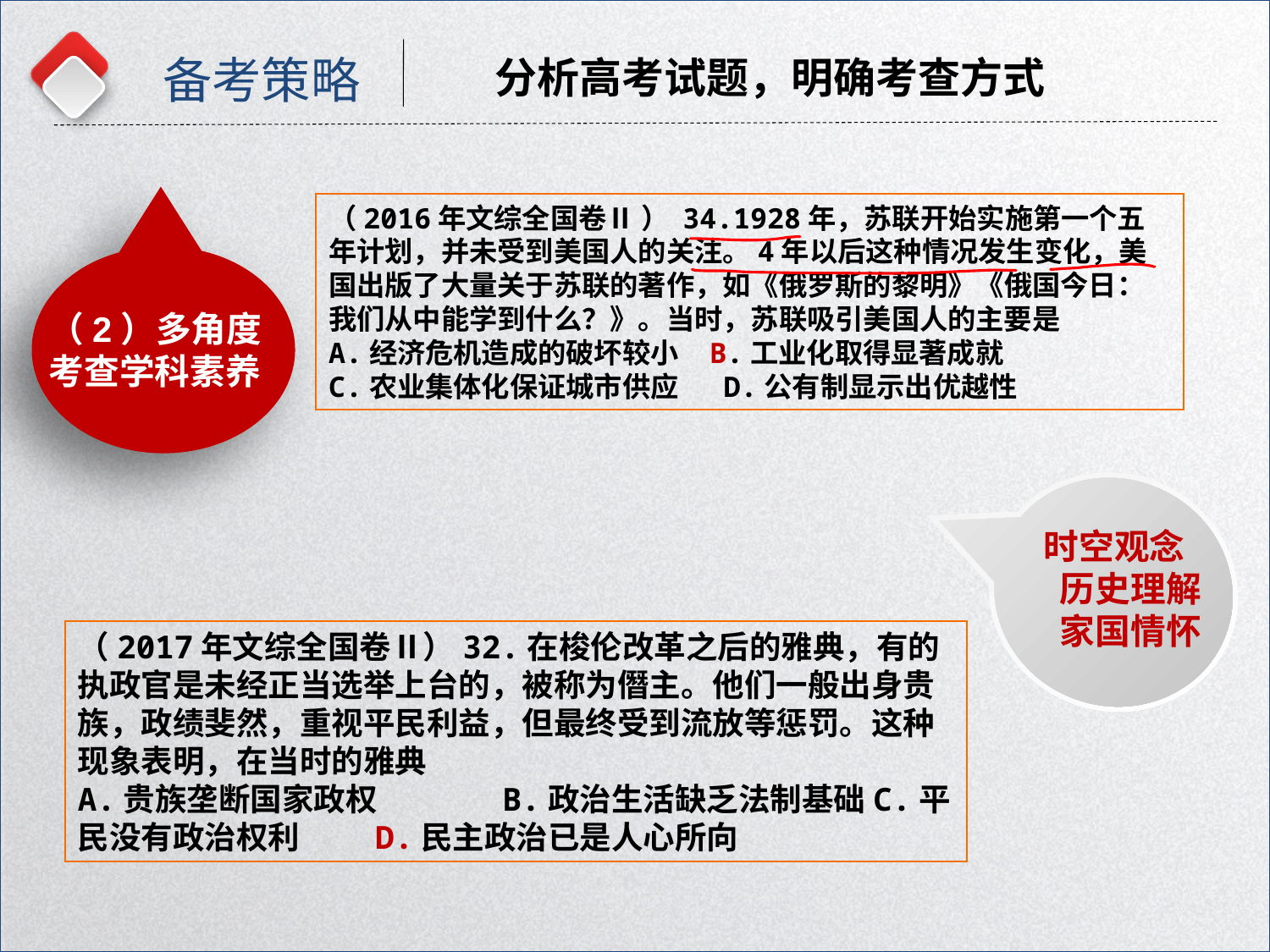

备考策略
分析高考试题，明确考查方式

（2）多角度考查学科素养

（2016年文综全国卷Ⅱ ） 34.1928年，苏联开始实施第一个五年计划，并未受到美国人的关注。4年以后这种情况发生变化，美国出版了大量关于苏联的著作，如《俄罗斯的黎明》《俄国今日：我们从中能学到什么？》。当时，苏联吸引美国人的主要是
A.经济危机造成的破坏较小	B.工业化取得显著成就
C.农业集体化保证城市供应      D.公有制显示出优越性

时空观念
 历史理解
 家国情怀
（2017年文综全国卷Ⅱ）32.在梭伦改革之后的雅典，有的执政官是未经正当选举上台的，被称为僭主。他们一般出身贵族，政绩斐然，重视平民利益，但最终受到流放等惩罚。这种现象表明，在当时的雅典
A.贵族垄断国家政权	     B.政治生活缺乏法制基础C.平民没有政治权利	     D.民主政治已是人心所向